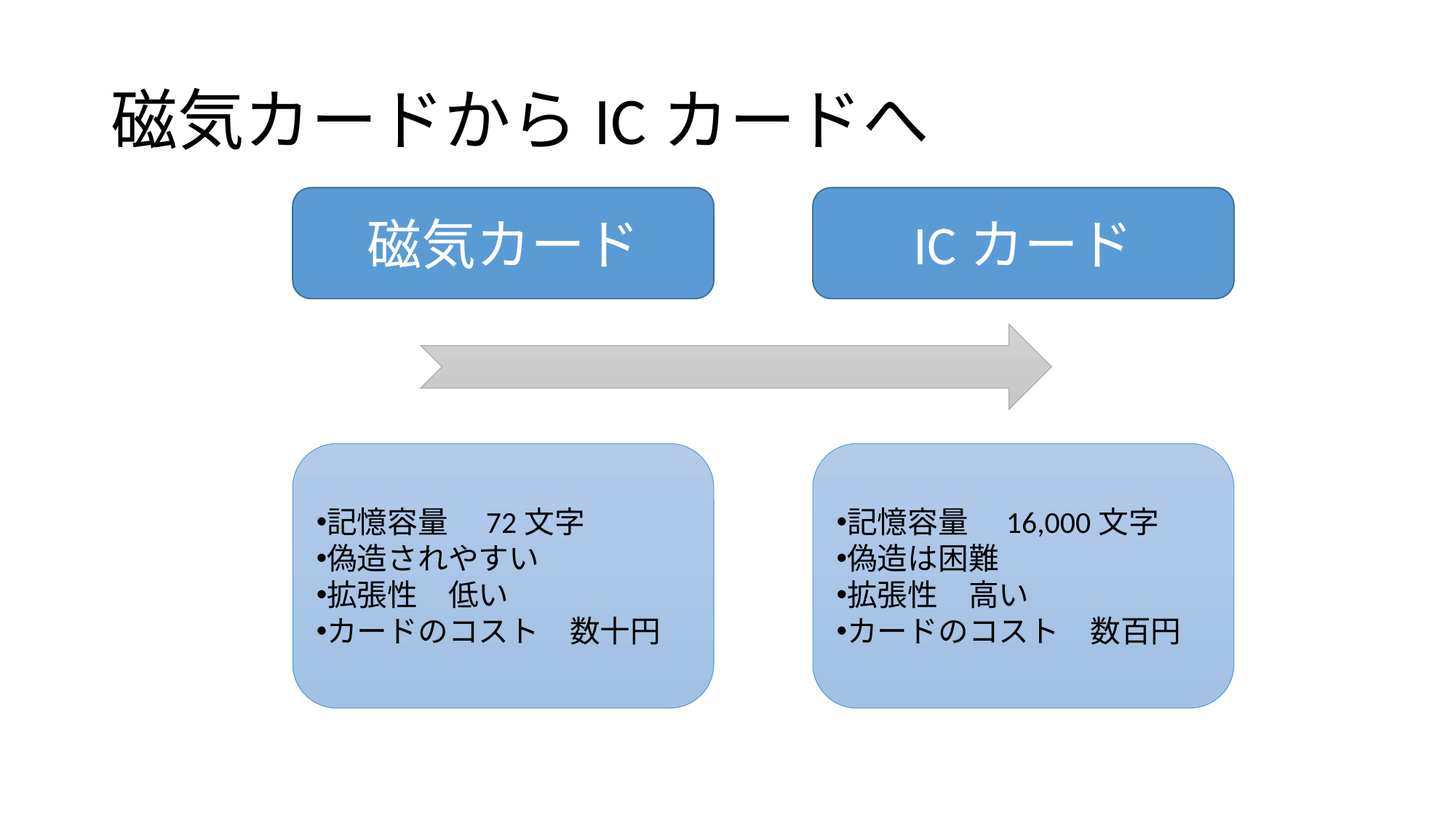

# 磁気カードからICカードへ
磁気カード
ICカード

記憶容量　72文字
偽造されやすい
拡張性　低い
カードのコスト　数十円
記憶容量　16,000文字
偽造は困難
拡張性　高い
カードのコスト　数百円